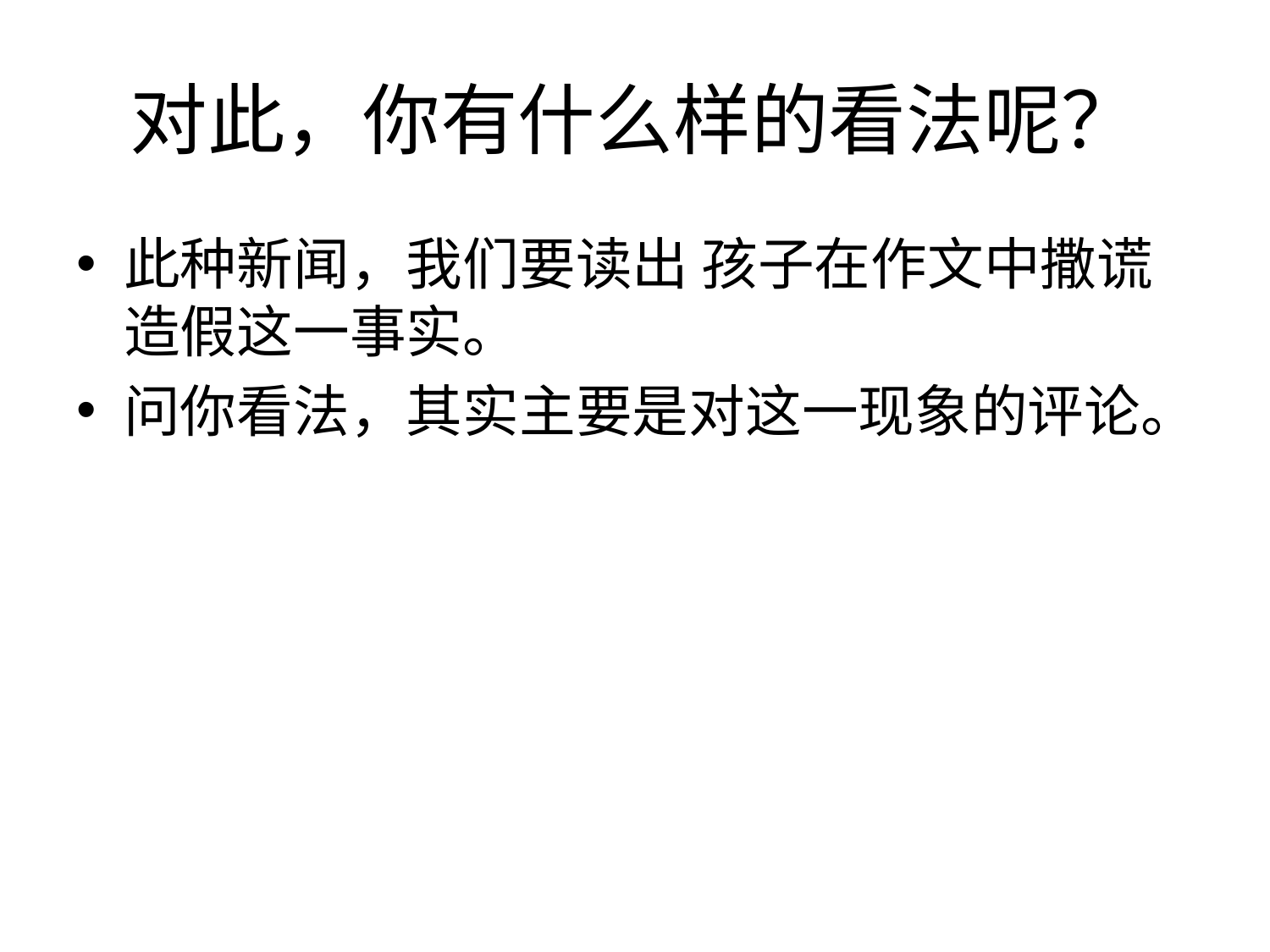

# 对此，你有什么样的看法呢？
此种新闻，我们要读出 孩子在作文中撒谎造假这一事实。
问你看法，其实主要是对这一现象的评论。